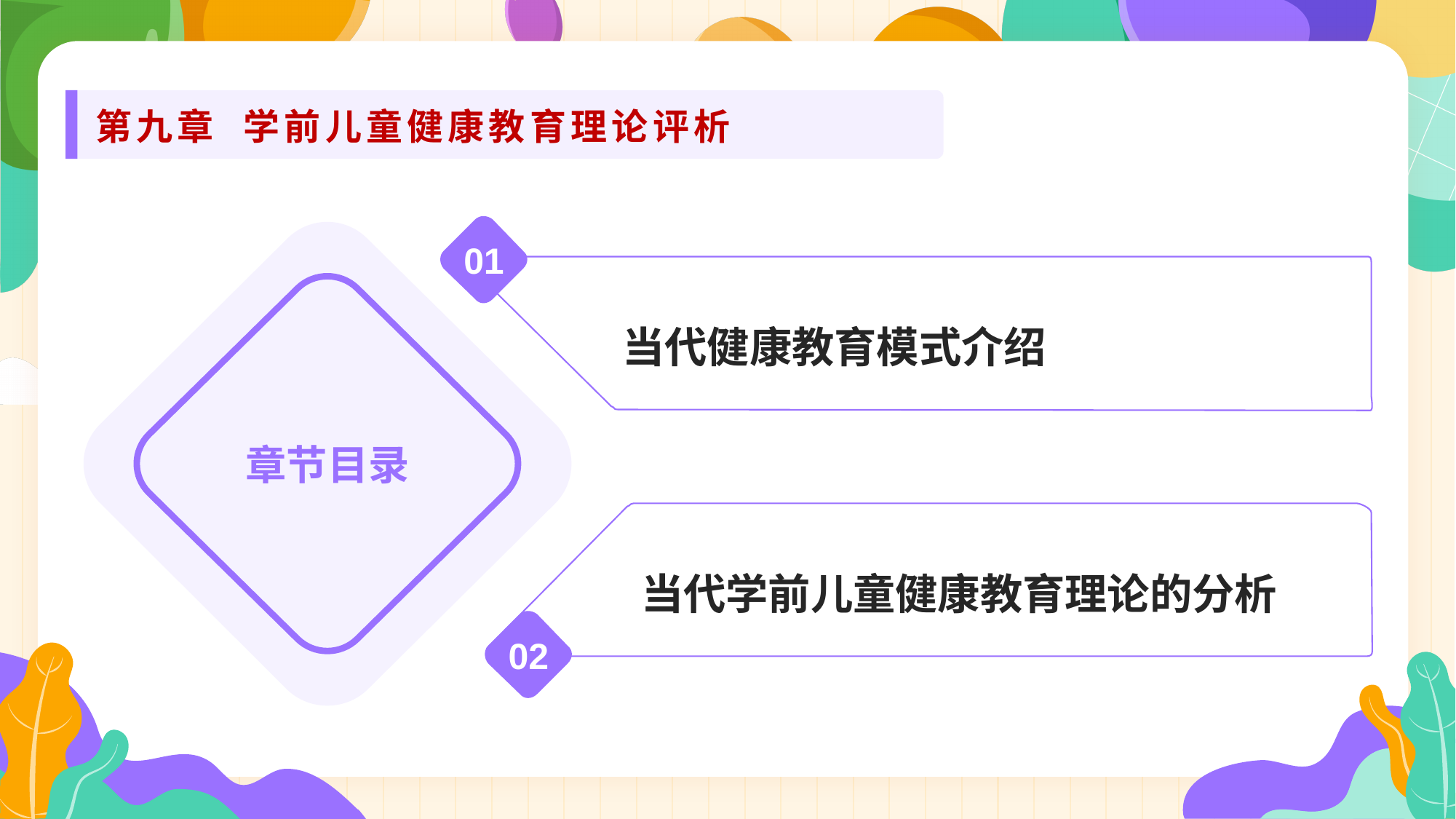

第九章  学前儿童健康教育理论评析
01

当代健康教育模式介绍
章节目录
当代学前儿童健康教育理论的分析
02